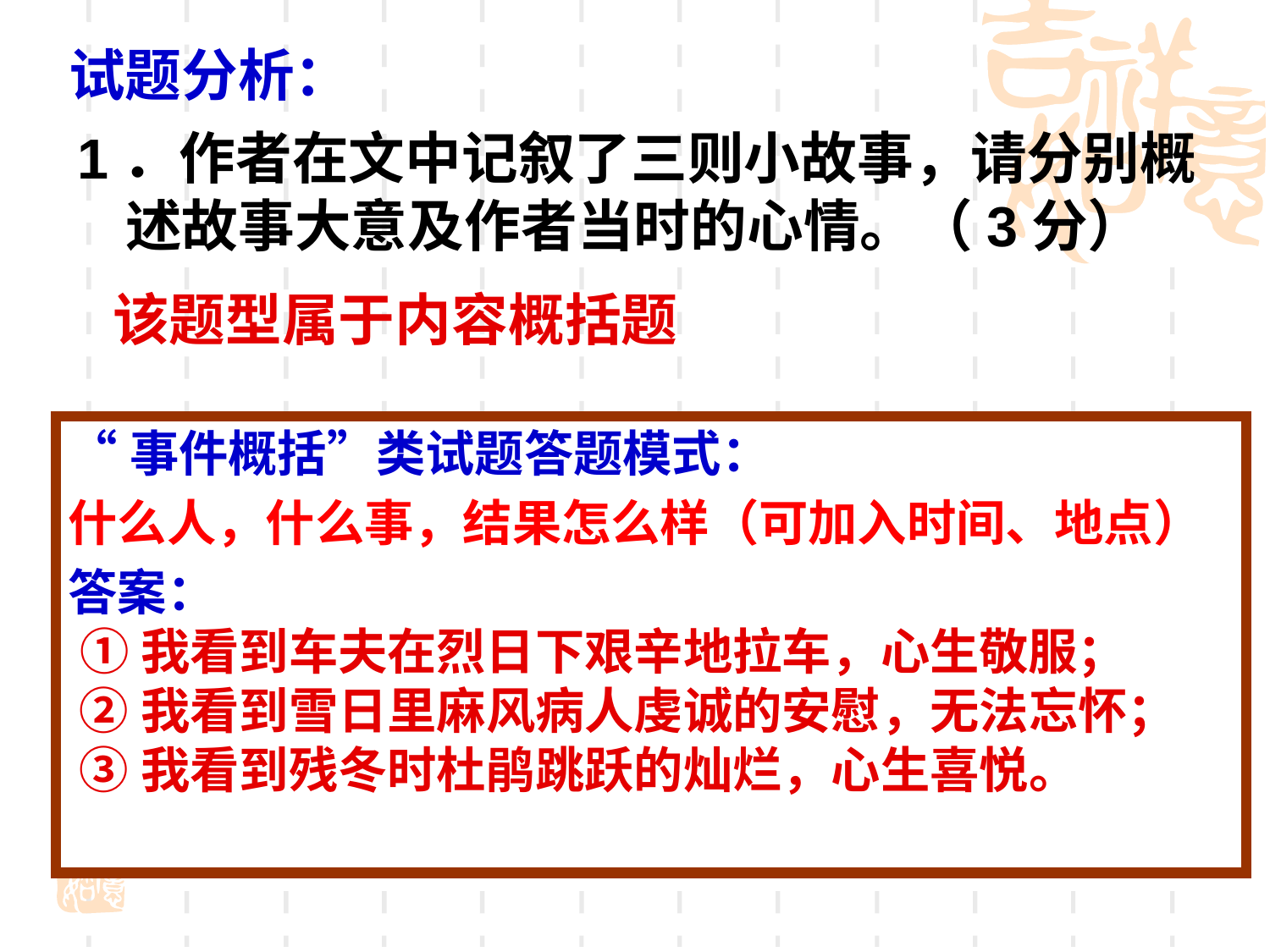

方法指：
# 试题分析：
1．作者在文中记叙了三则小故事，请分别概述故事大意及作者当时的心情。（3分）
该题型属于内容概括题
“事件概括”类试题答题模式：
什么人，什么事，结果怎么样（可加入时间、地点）
答案：
 ①我看到车夫在烈日下艰辛地拉车，心生敬服；
 ②我看到雪日里麻风病人虔诚的安慰，无法忘怀；
 ③我看到残冬时杜鹃跳跃的灿烂，心生喜悦。